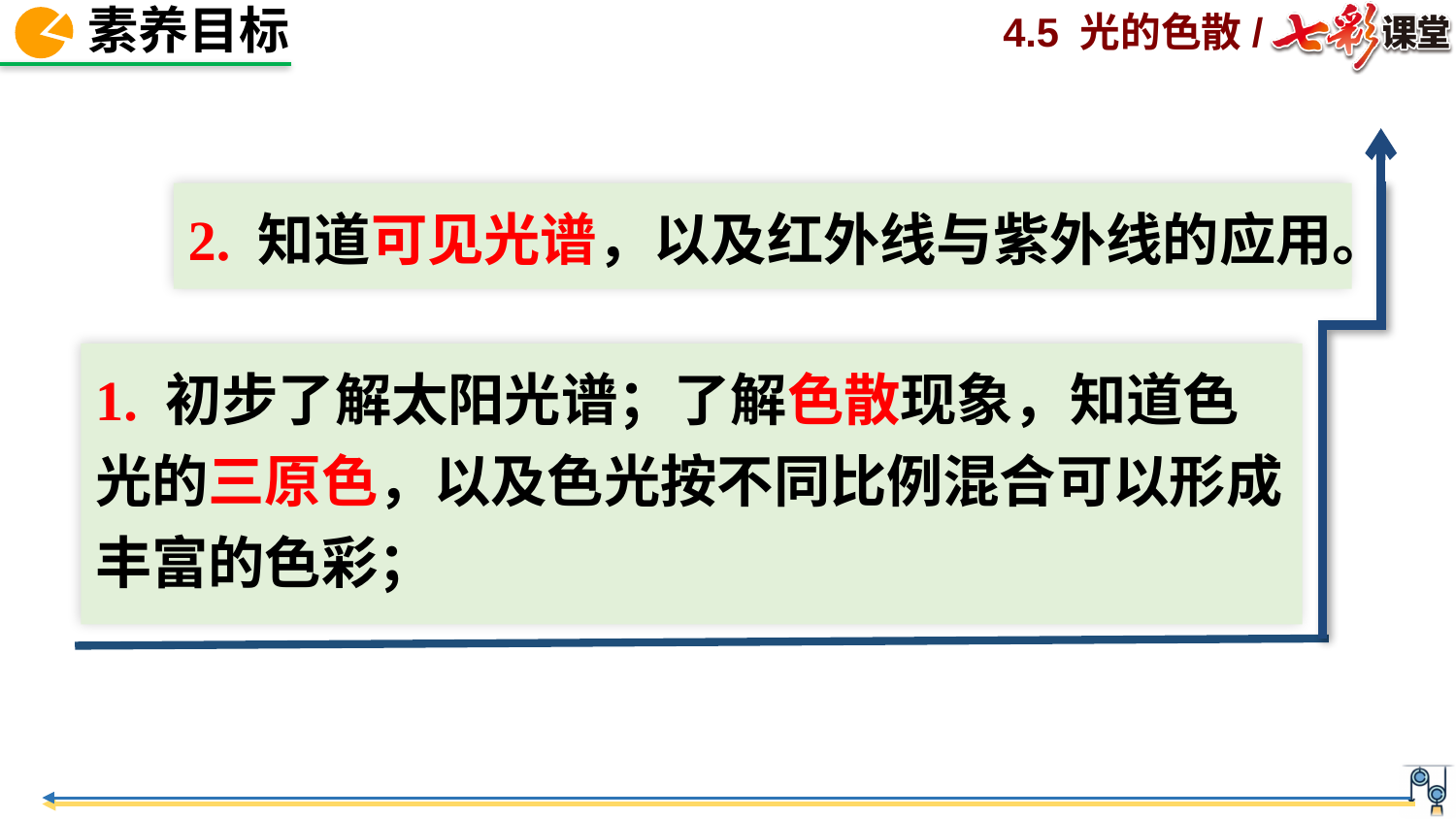

2. 知道可见光谱，以及红外线与紫外线的应用。
1. 初步了解太阳光谱；了解色散现象，知道色光的三原色，以及色光按不同比例混合可以形成丰富的色彩；